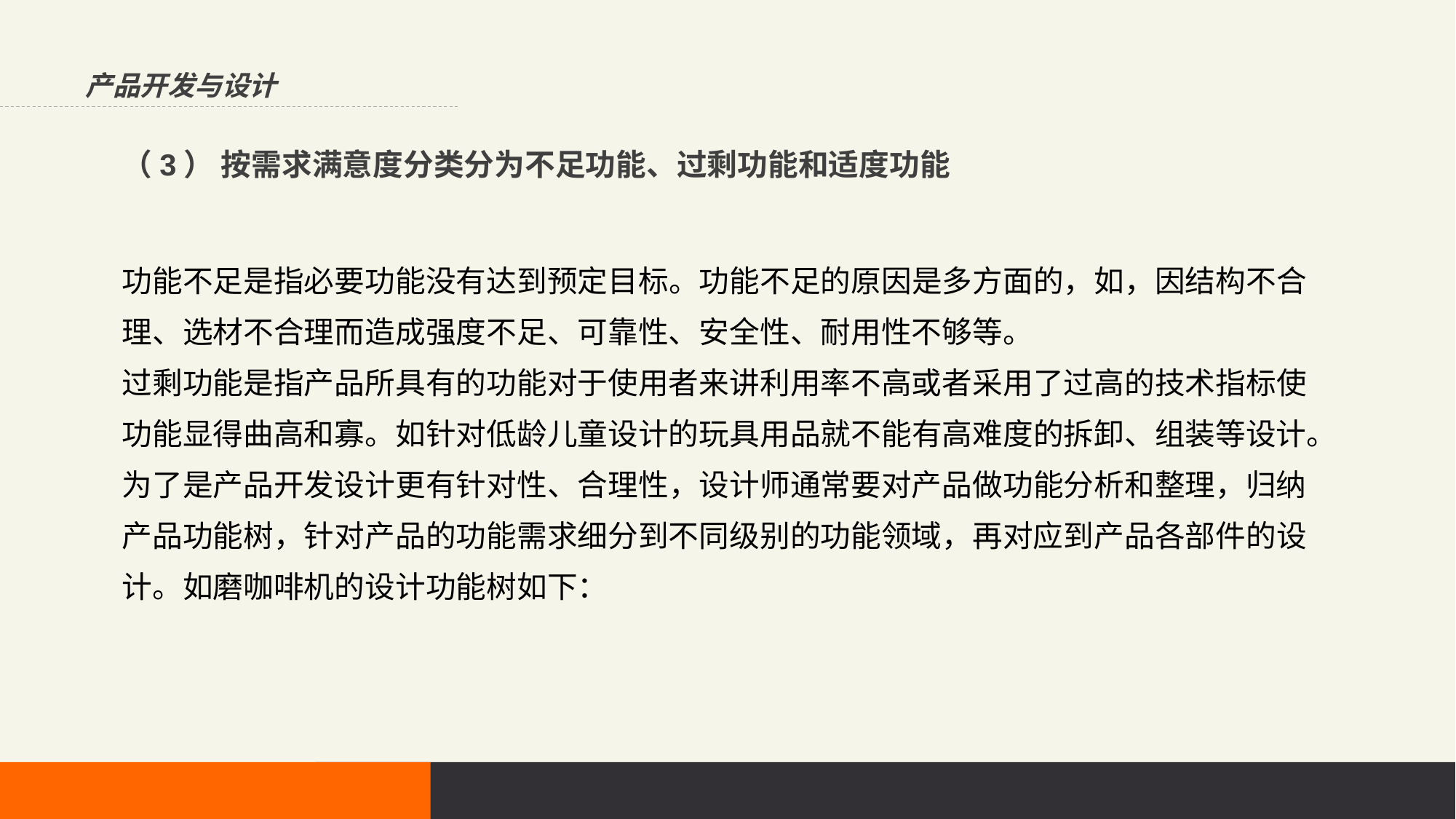

产品开发与设计
（3） 按需求满意度分类分为不足功能、过剩功能和适度功能
功能不足是指必要功能没有达到预定目标。功能不足的原因是多方面的，如，因结构不合理、选材不合理而造成强度不足、可靠性、安全性、耐用性不够等。
过剩功能是指产品所具有的功能对于使用者来讲利用率不高或者采用了过高的技术指标使功能显得曲高和寡。如针对低龄儿童设计的玩具用品就不能有高难度的拆卸、组装等设计。为了是产品开发设计更有针对性、合理性，设计师通常要对产品做功能分析和整理，归纳产品功能树，针对产品的功能需求细分到不同级别的功能领域，再对应到产品各部件的设计。如磨咖啡机的设计功能树如下：